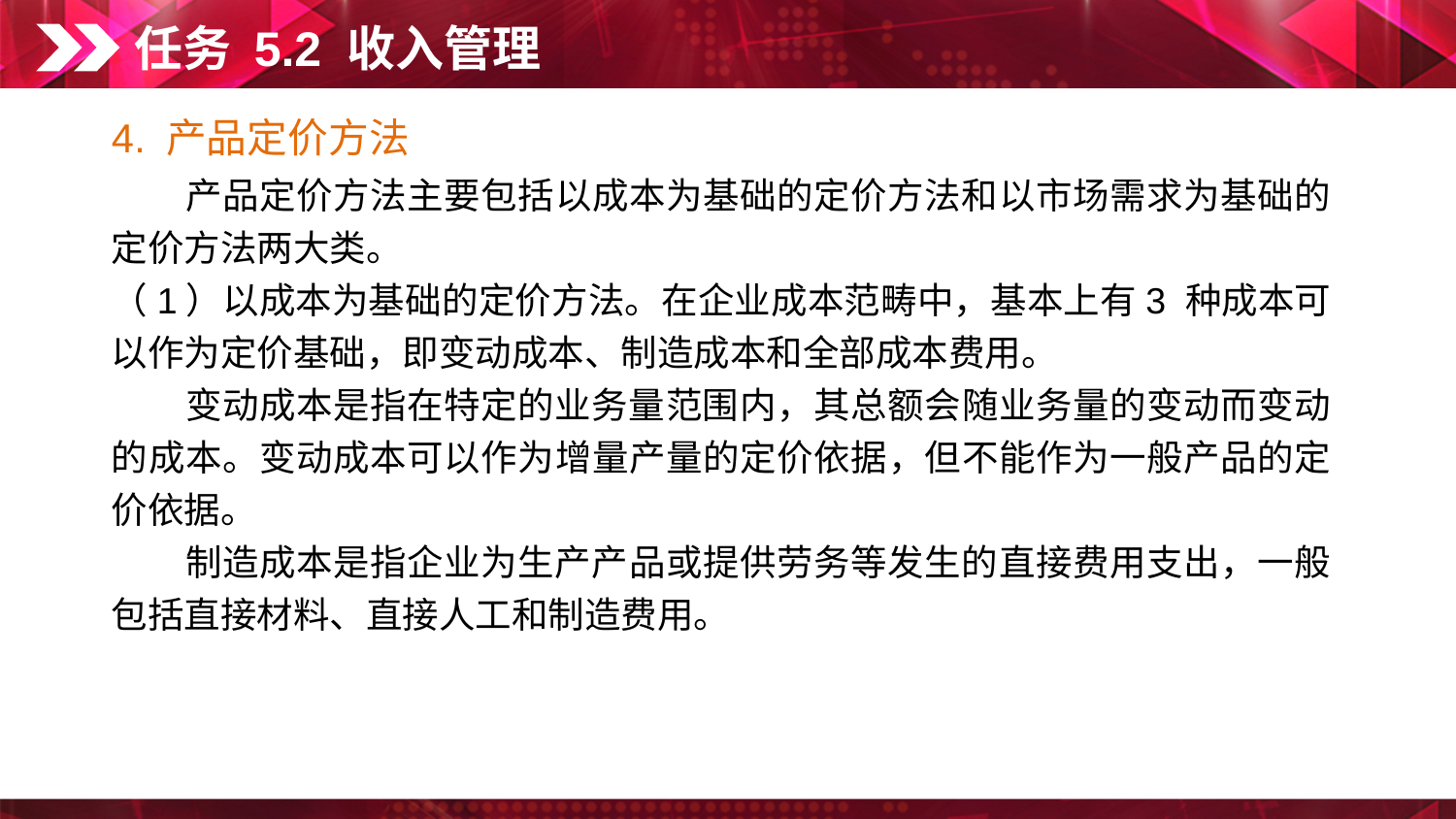

任务 5.2 收入管理

4. 产品定价方法
　　产品定价方法主要包括以成本为基础的定价方法和以市场需求为基础的定价方法两大类。
（1）以成本为基础的定价方法。在企业成本范畴中，基本上有3 种成本可以作为定价基础，即变动成本、制造成本和全部成本费用。
　　变动成本是指在特定的业务量范围内，其总额会随业务量的变动而变动的成本。变动成本可以作为增量产量的定价依据，但不能作为一般产品的定价依据。
　　制造成本是指企业为生产产品或提供劳务等发生的直接费用支出，一般包括直接材料、直接人工和制造费用。